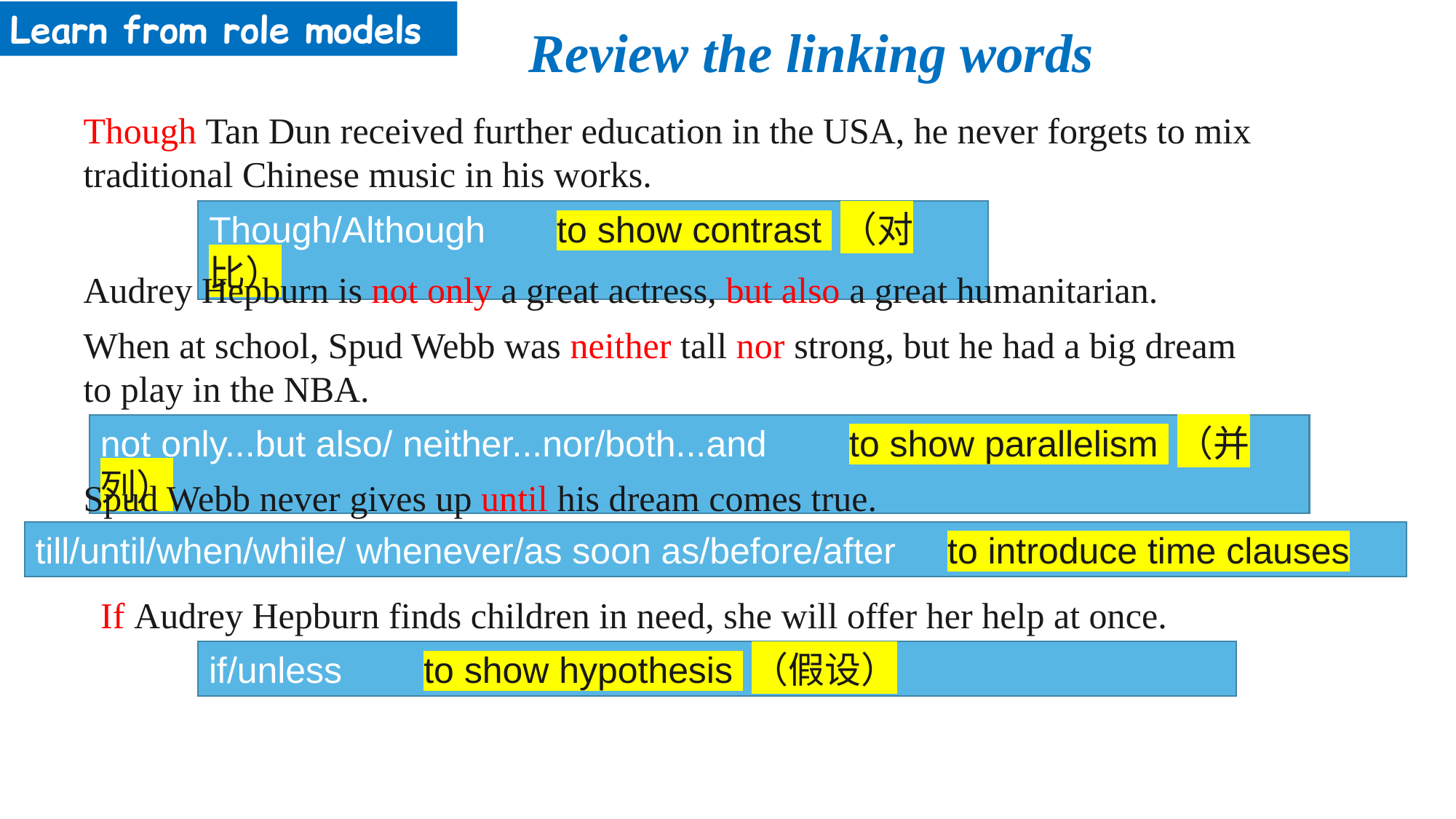

Learn from role models
Review the linking words
#
Though Tan Dun received further education in the USA, he never forgets to mix traditional Chinese music in his works.
Though/Although       to show contrast （对比）
Audrey Hepburn is not only a great actress, but also a great humanitarian.
When at school, Spud Webb was neither tall nor strong, but he had a big dream to play in the NBA.
not only...but also/ neither...nor/both...and        to show parallelism （并列）
Spud Webb never gives up until his dream comes true.
till/until/when/while/ whenever/as soon as/before/after     to introduce time clauses
If Audrey Hepburn finds children in need, she will offer her help at once.
if/unless        to show hypothesis （假设）